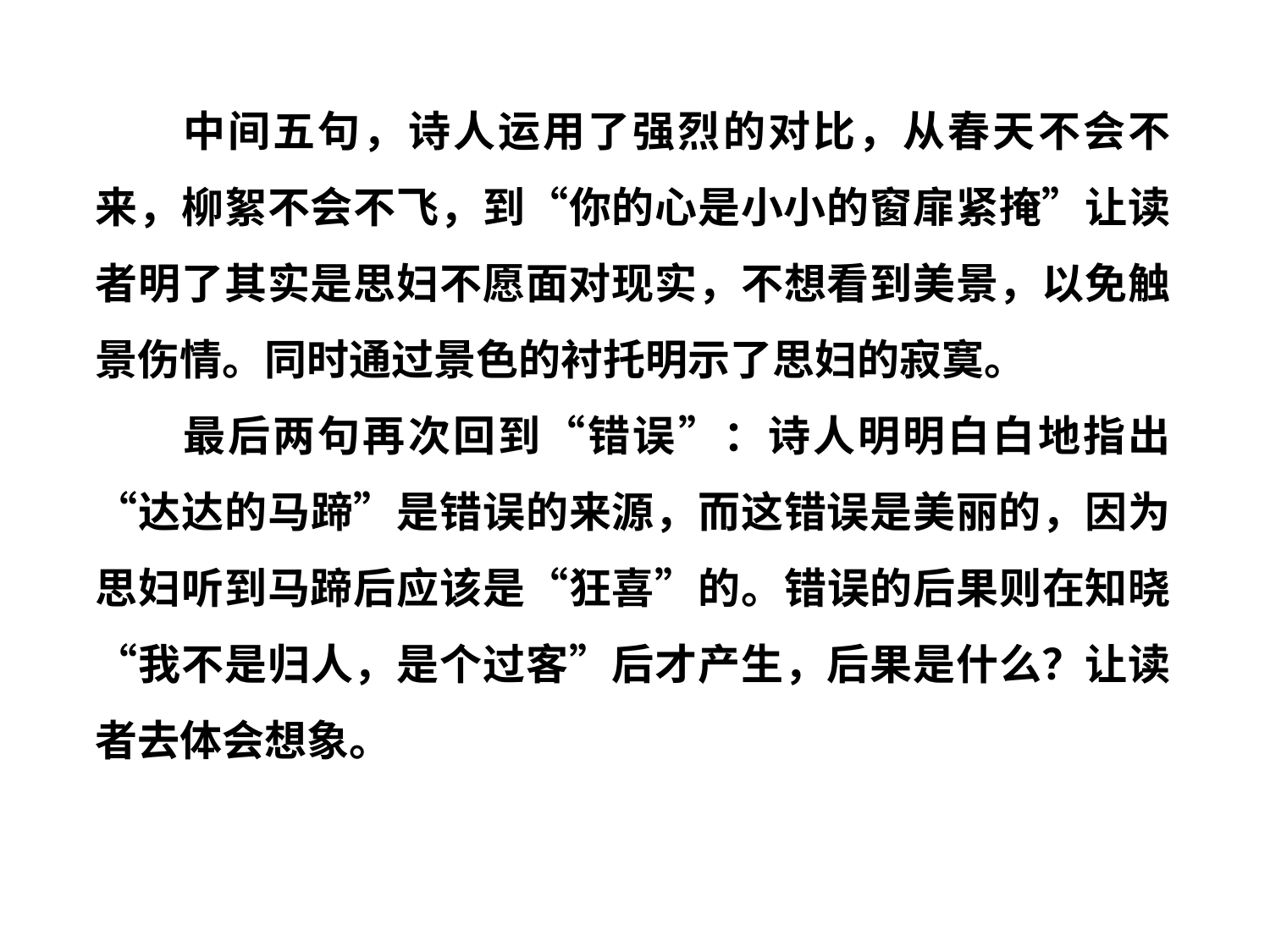

中间五句，诗人运用了强烈的对比，从春天不会不来，柳絮不会不飞，到“你的心是小小的窗扉紧掩”让读者明了其实是思妇不愿面对现实，不想看到美景，以免触景伤情。同时通过景色的衬托明示了思妇的寂寞。
最后两句再次回到“错误”：诗人明明白白地指出“达达的马蹄”是错误的来源，而这错误是美丽的，因为思妇听到马蹄后应该是“狂喜”的。错误的后果则在知晓“我不是归人，是个过客”后才产生，后果是什么？让读者去体会想象。